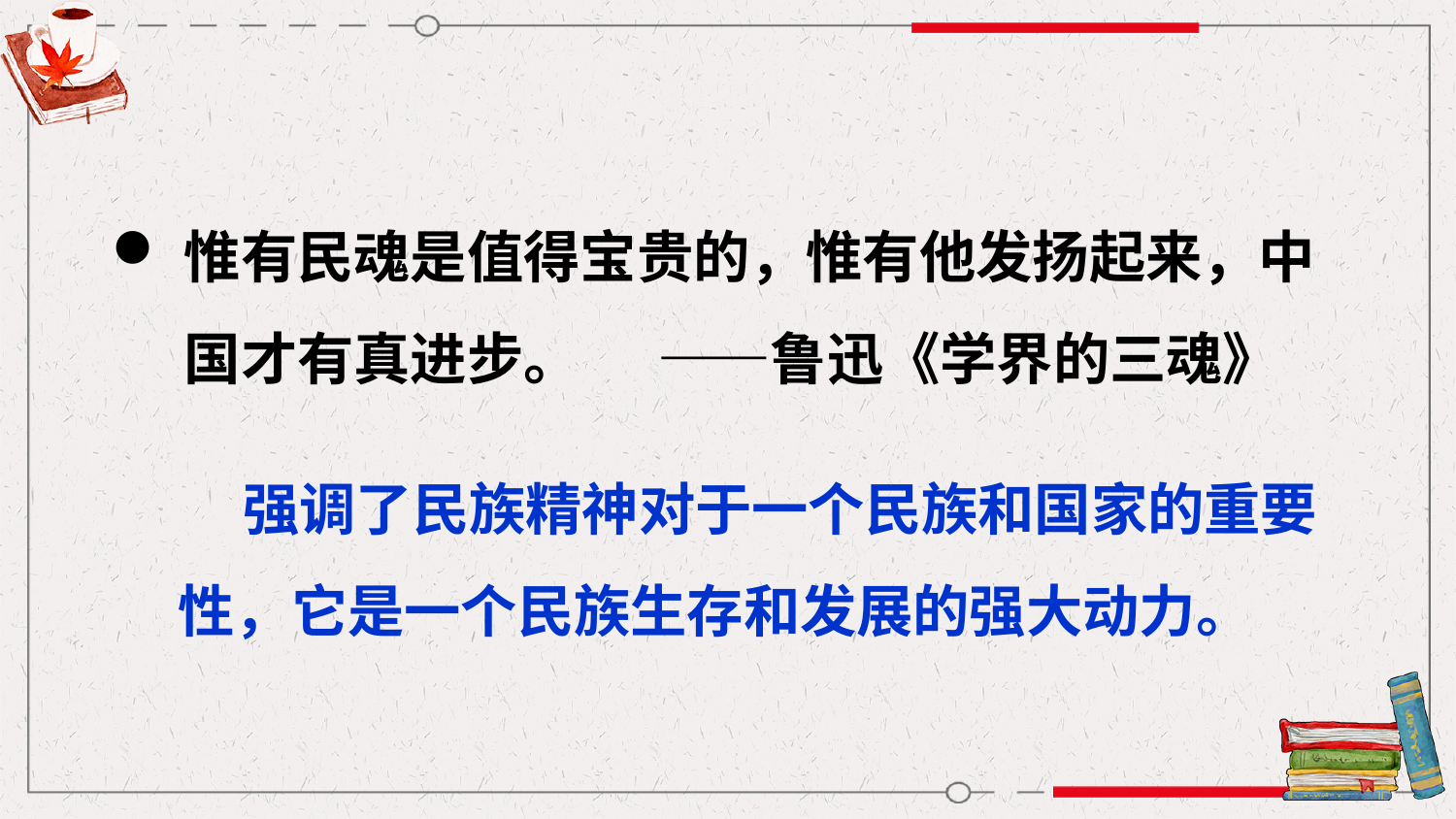

惟有民魂是值得宝贵的，惟有他发扬起来，中国才有真进步。      ——鲁迅《学界的三魂》
    强调了民族精神对于一个民族和国家的重要性，它是一个民族生存和发展的强大动力。